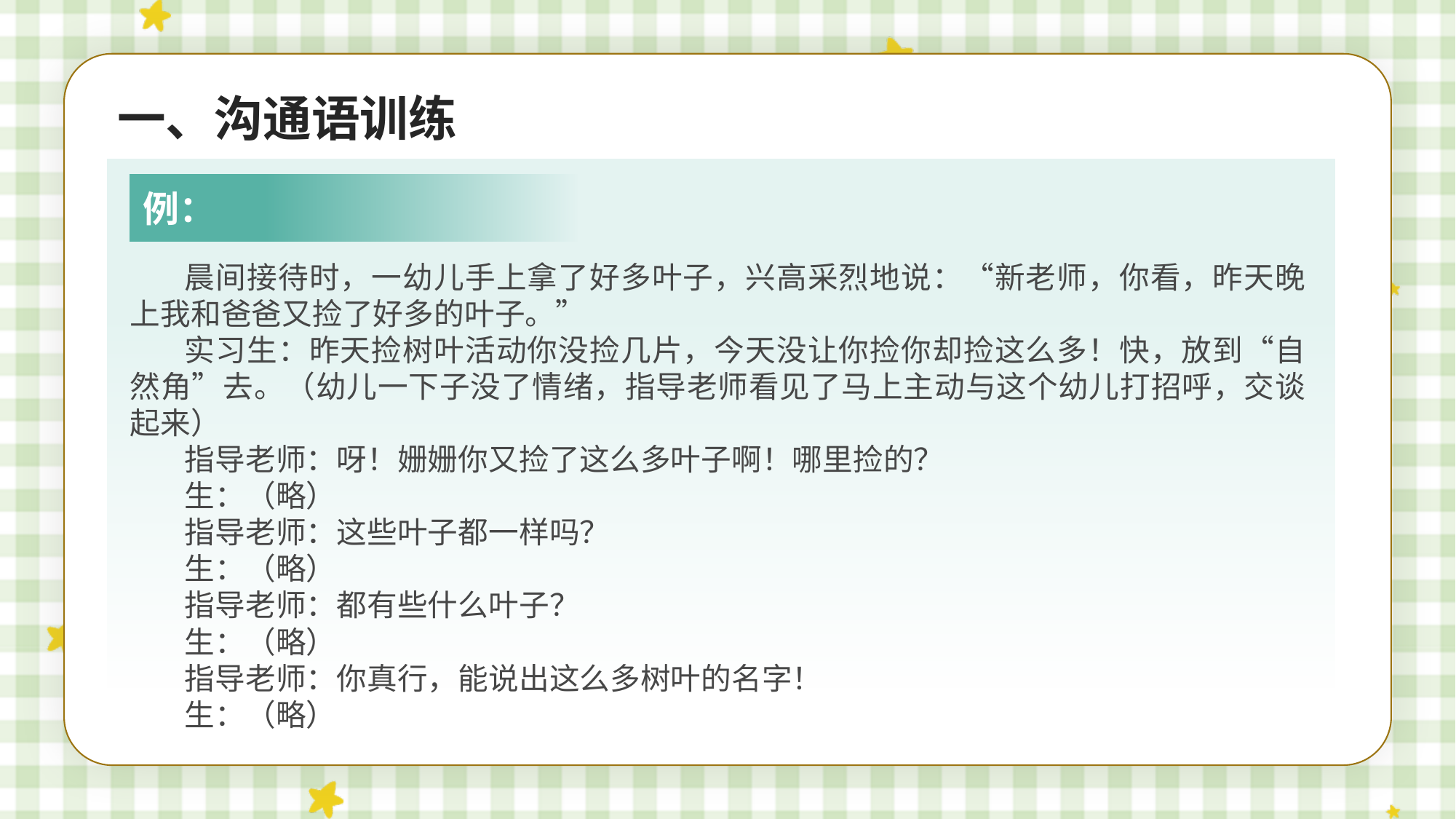

一、沟通语训练

例：
晨间接待时，一幼儿手上拿了好多叶子，兴高采烈地说：“新老师，你看，昨天晚上我和爸爸又捡了好多的叶子。”
实习生：昨天捡树叶活动你没捡几片，今天没让你捡你却捡这么多！快，放到“自然角”去。（幼儿一下子没了情绪，指导老师看见了马上主动与这个幼儿打招呼，交谈起来）
指导老师：呀！姗姗你又捡了这么多叶子啊！哪里捡的？
生：（略）
指导老师：这些叶子都一样吗？
生：（略）
指导老师：都有些什么叶子？
生：（略）
指导老师：你真行，能说出这么多树叶的名字！
生：（略）